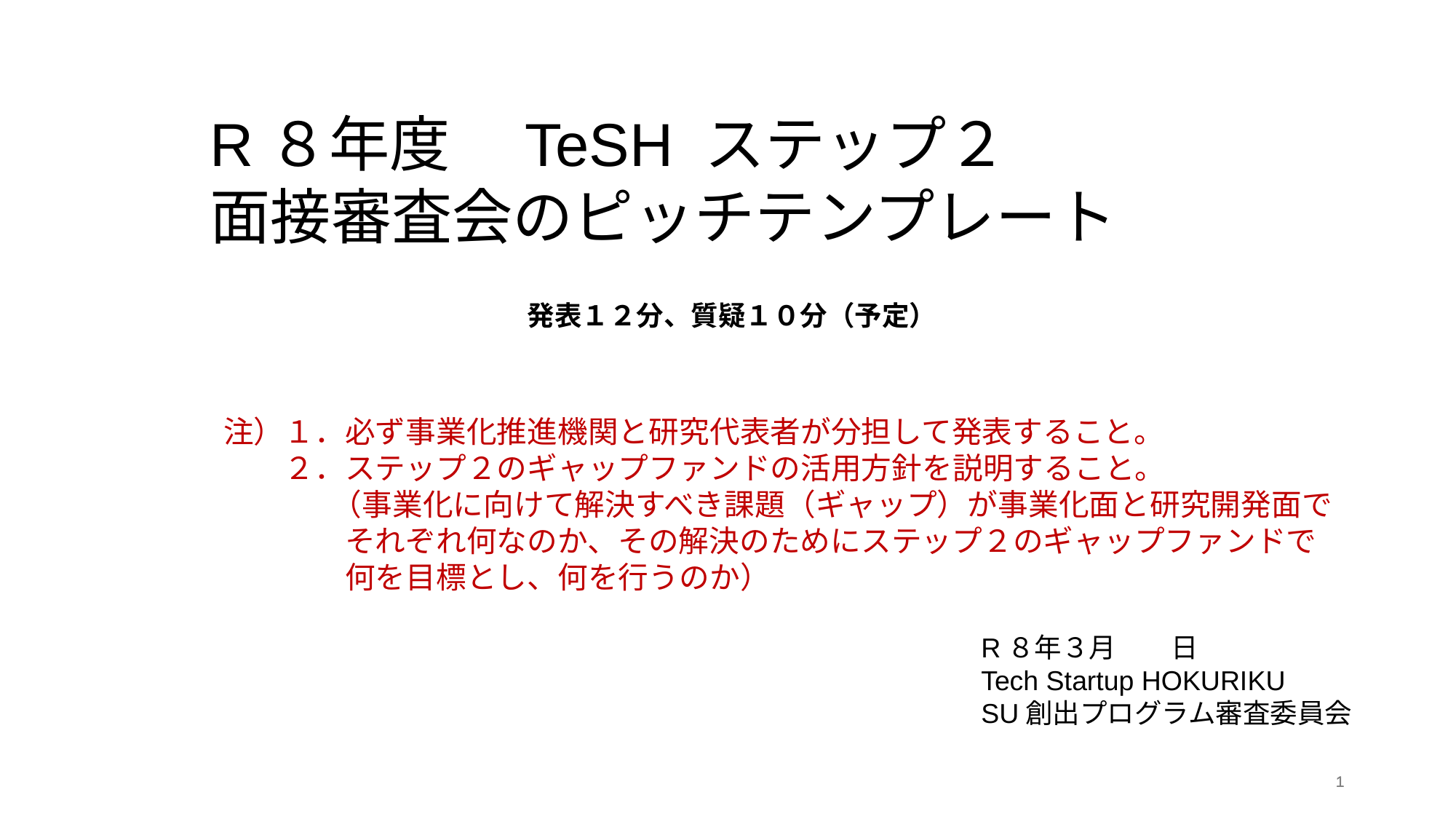

R８年度　TeSH ステップ２
面接審査会のピッチテンプレート
発表１２分、質疑１０分（予定）
注）１．必ず事業化推進機関と研究代表者が分担して発表すること。
　　２．ステップ２のギャップファンドの活用方針を説明すること。
               （事業化に向けて解決すべき課題（ギャップ）が事業化面と研究開発面で
　　　　それぞれ何なのか、その解決のためにステップ２のギャップファンドで
　　　　何を目標とし、何を行うのか）
R８年３月　　日
Tech Startup HOKURIKU
SU創出プログラム審査委員会
1
1
1